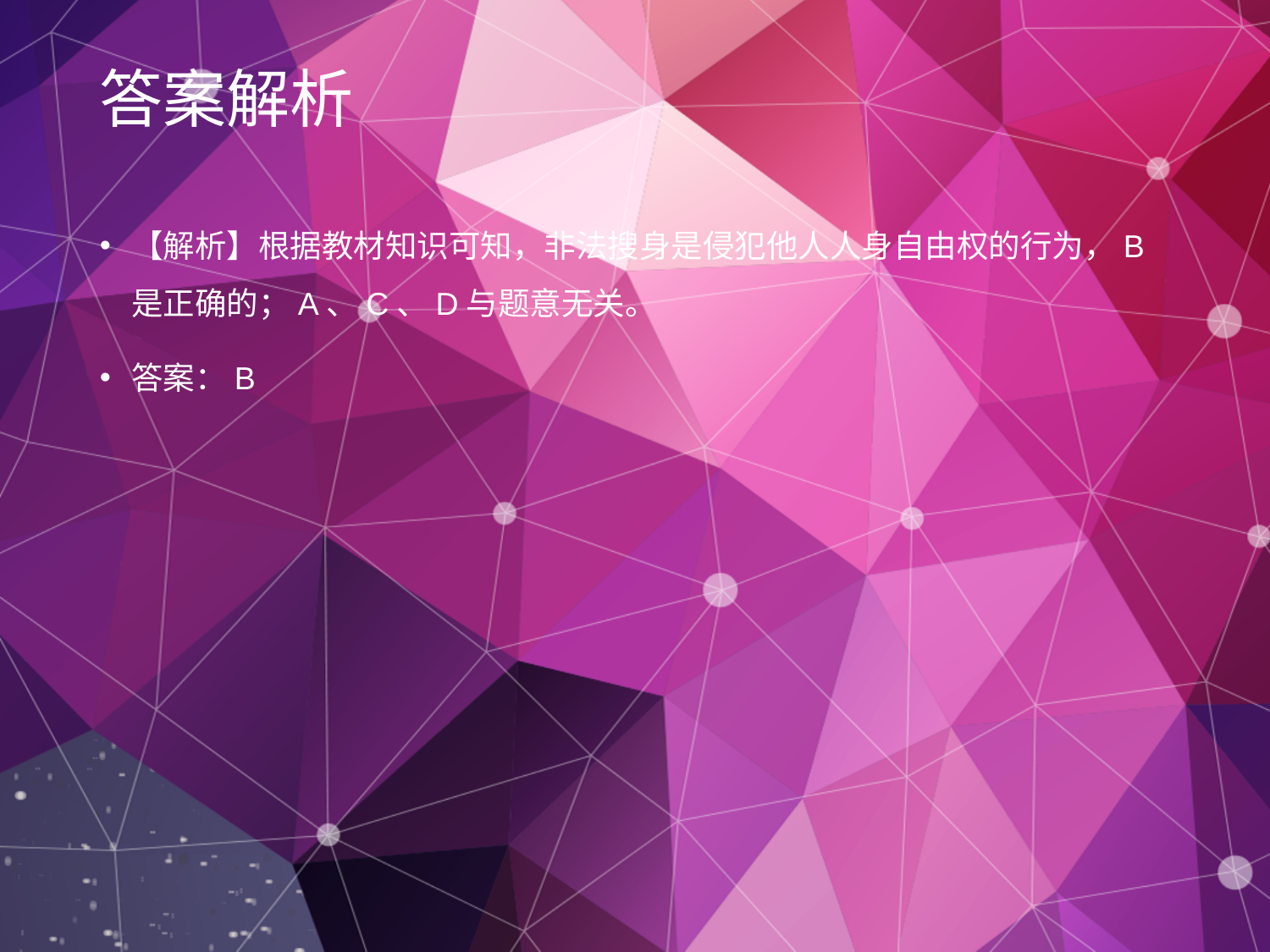

答案解析
【解析】根据教材知识可知，非法搜身是侵犯他人人身自由权的行为，B是正确的；A、C、D与题意无关。
答案：B